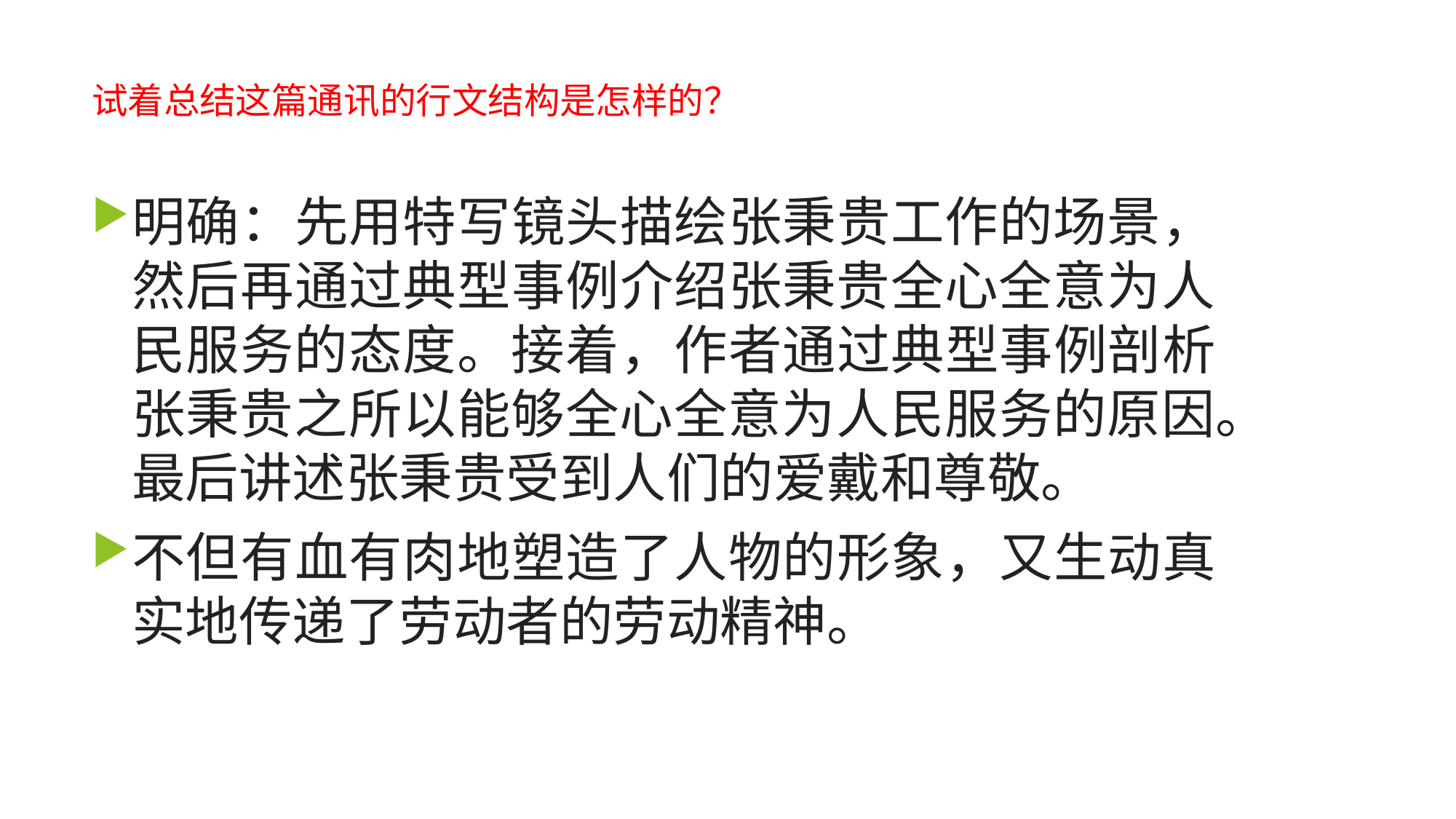

# 试着总结这篇通讯的行文结构是怎样的？
明确：先用特写镜头描绘张秉贵工作的场景，然后再通过典型事例介绍张秉贵全心全意为人民服务的态度。接着，作者通过典型事例剖析张秉贵之所以能够全心全意为人民服务的原因。最后讲述张秉贵受到人们的爱戴和尊敬。
不但有血有肉地塑造了人物的形象，又生动真实地传递了劳动者的劳动精神。